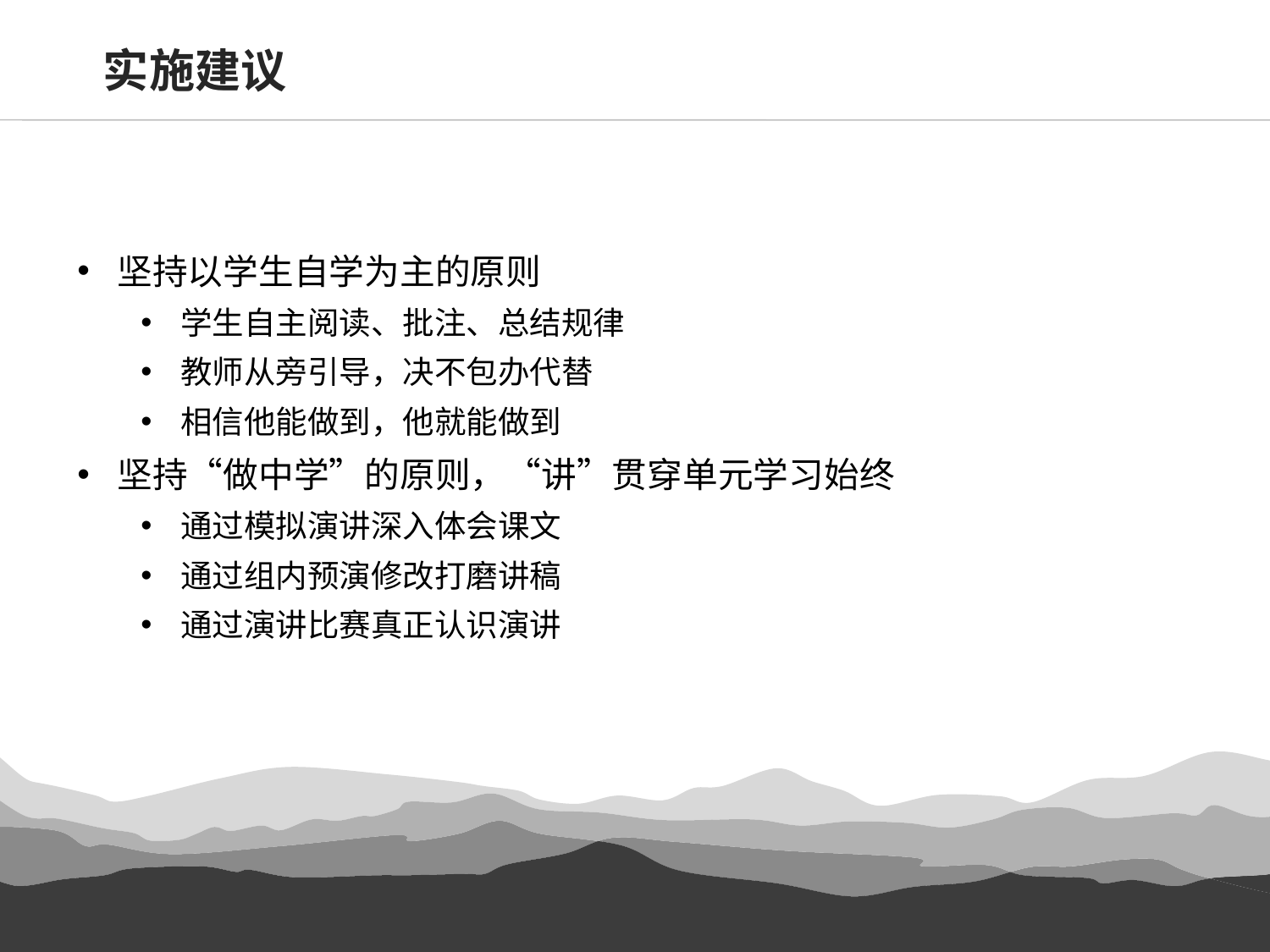

实施建议

坚持以学生自学为主的原则
学生自主阅读、批注、总结规律
教师从旁引导，决不包办代替
相信他能做到，他就能做到
坚持“做中学”的原则，“讲”贯穿单元学习始终
通过模拟演讲深入体会课文
通过组内预演修改打磨讲稿
通过演讲比赛真正认识演讲